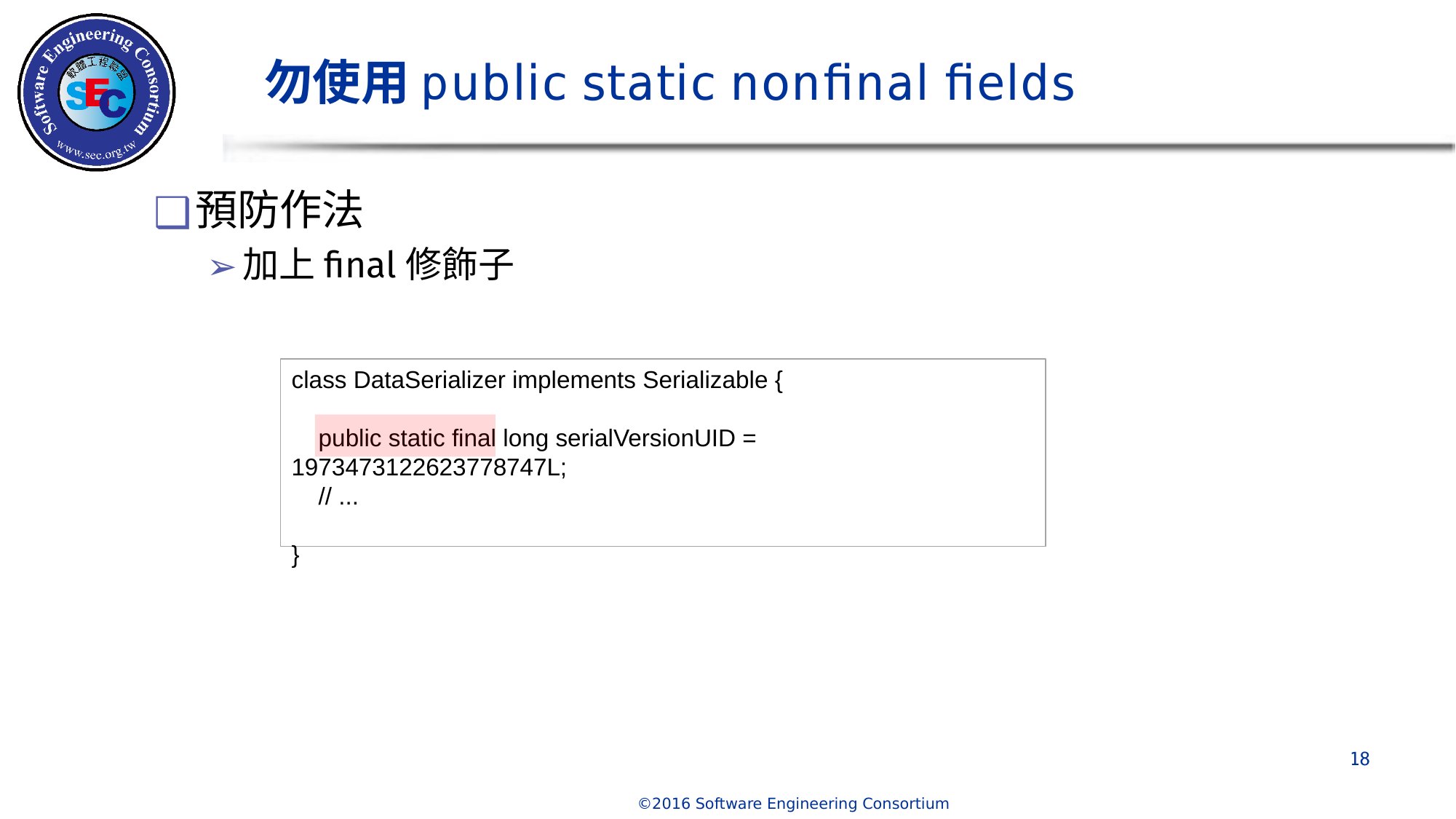

# 勿使用public static nonfinal fields
預防作法
加上final修飾子

class DataSerializer implements Serializable {

    public static final long serialVersionUID = 1973473122623778747L;
    // ...

}

18